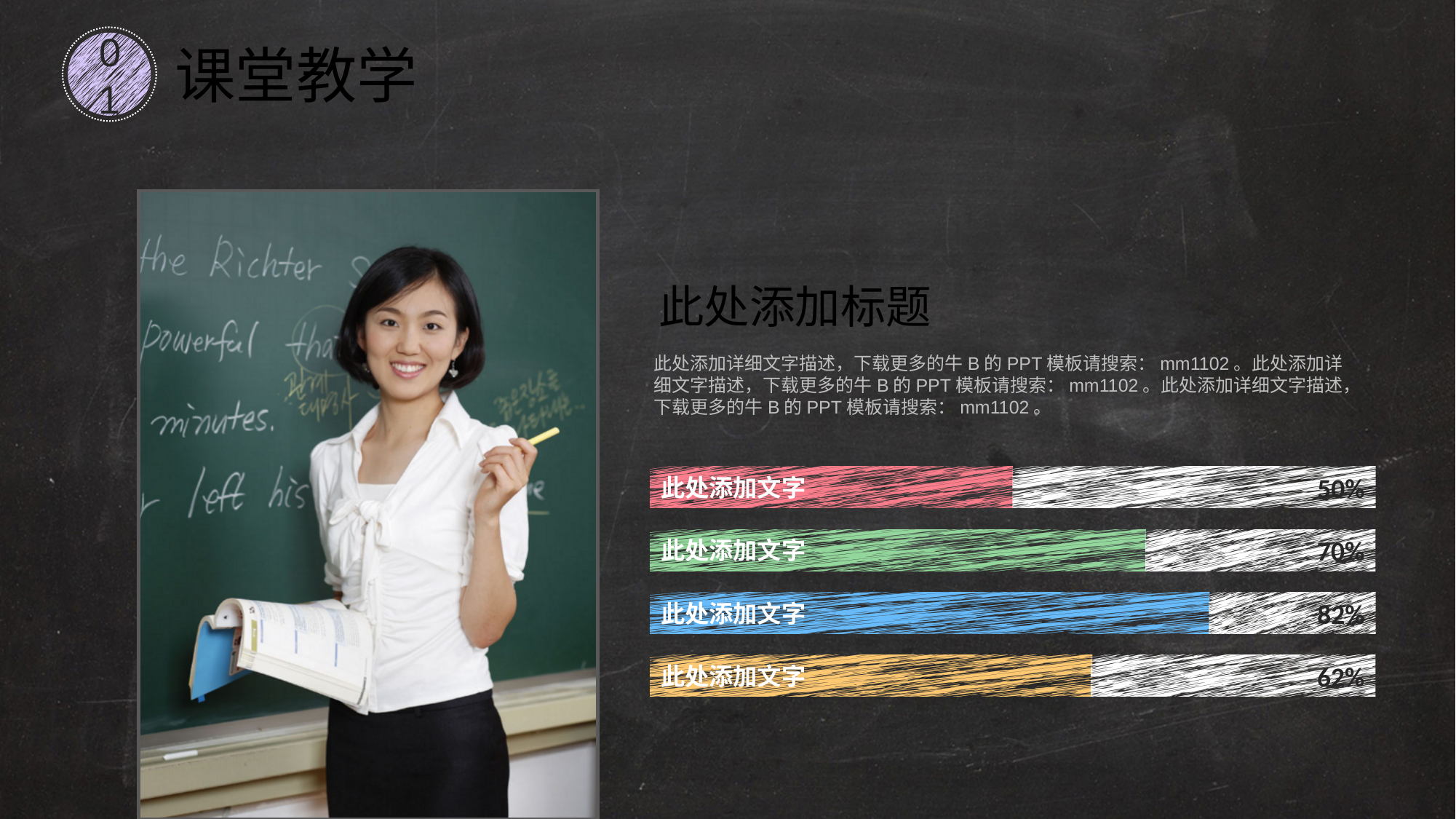

此处添加标题
此处添加详细文字描述，下载更多的牛B的PPT模板请搜索：mm1102。此处添加详细文字描述，下载更多的牛B的PPT模板请搜索：mm1102。此处添加详细文字描述，下载更多的牛B的PPT模板请搜索：mm1102。
此处添加文字
50%
此处添加文字
70%
此处添加文字
82%
此处添加文字
62%